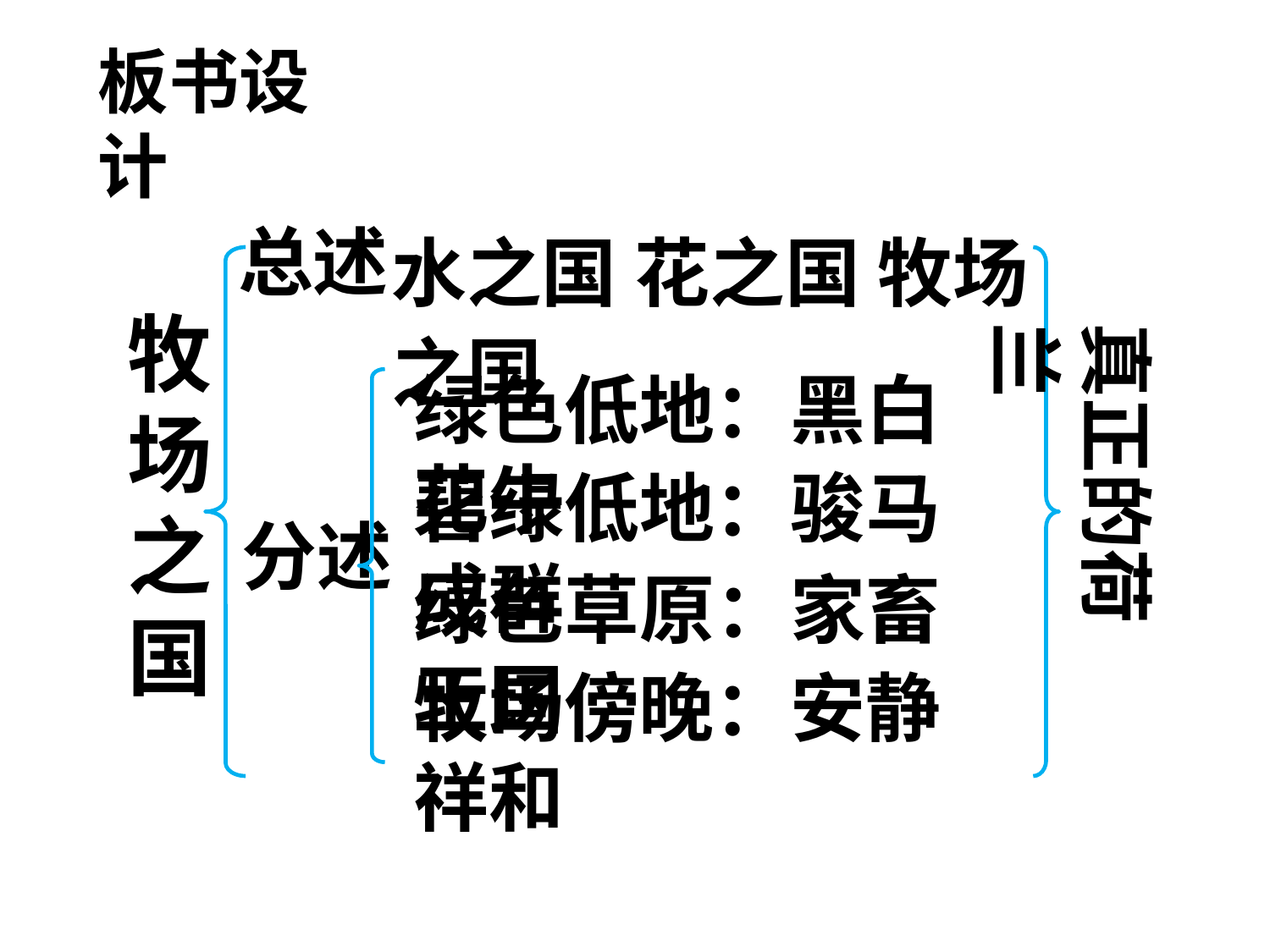

板书设计
总述
水之国 花之国 牧场之国

牧场之国
真正的荷兰
绿色低地：黑白花牛

碧绿低地：骏马成群
分述
绿色草原：家畜王国
牧场傍晚：安静祥和